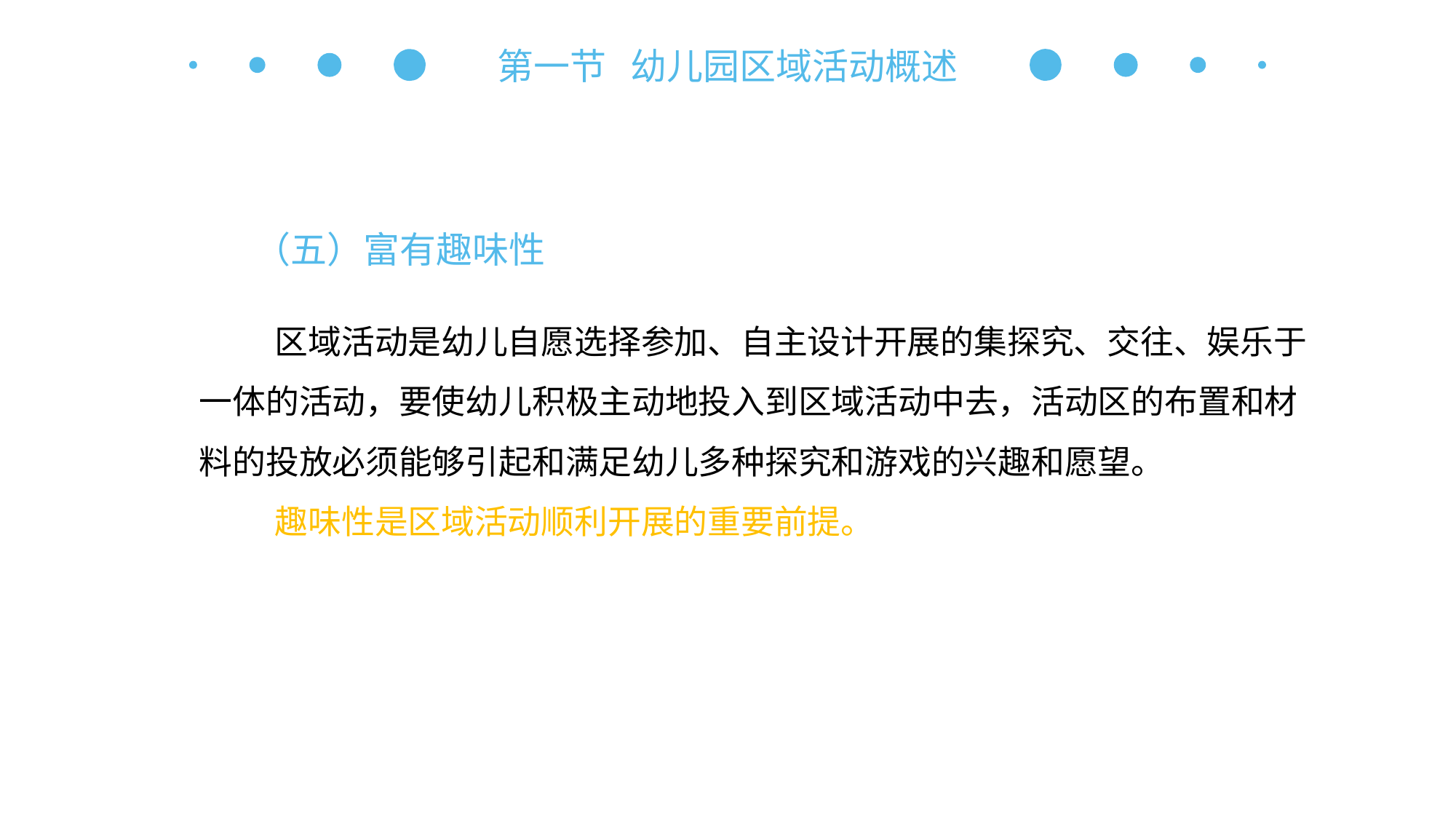

第一节   幼儿园区域活动概述

（五）富有趣味性
区域活动是幼儿自愿选择参加、自主设计开展的集探究、交往、娱乐于一体的活动，要使幼儿积极主动地投入到区域活动中去，活动区的布置和材料的投放必须能够引起和满足幼儿多种探究和游戏的兴趣和愿望。
趣味性是区域活动顺利开展的重要前提。